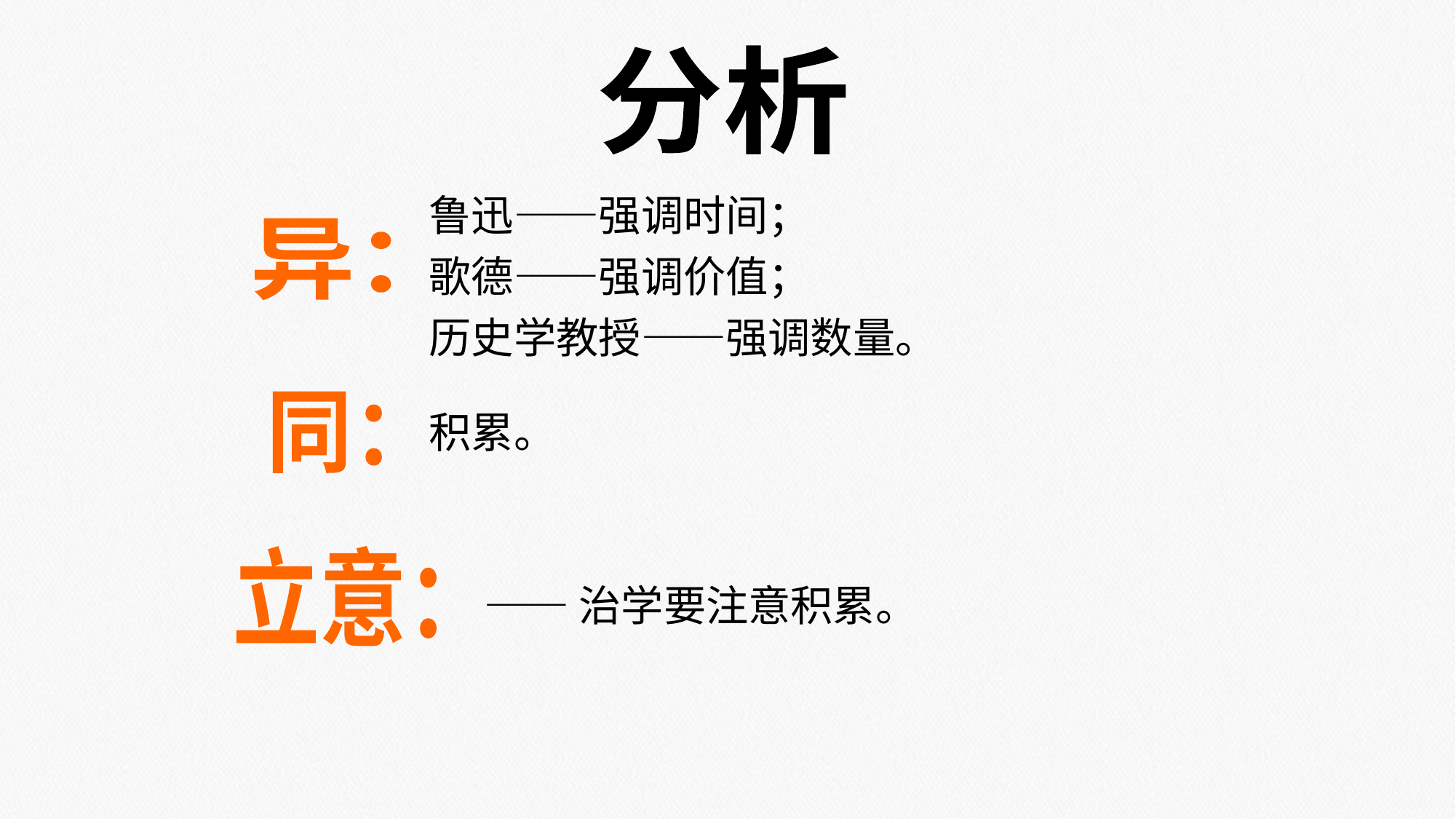

分析
鲁迅——强调时间；
歌德——强调价值；
历史学教授——强调数量。
异：
同：
积累。
立意：
 ——治学要注意积累。